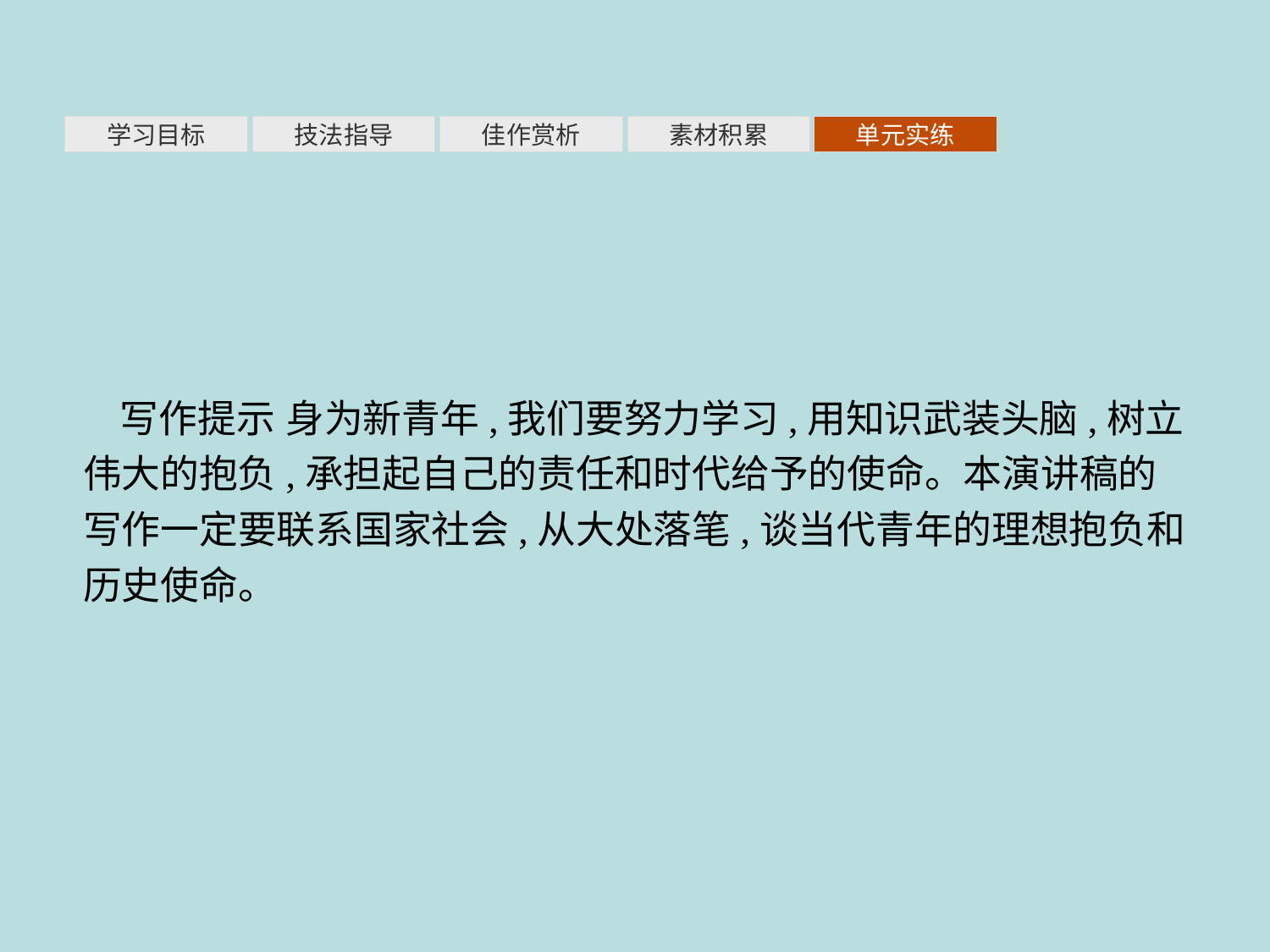

素材积累
学习目标
技法指导
佳作赏析
单元实练
写作提示 身为新青年,我们要努力学习,用知识武装头脑,树立伟大的抱负,承担起自己的责任和时代给予的使命。本演讲稿的写作一定要联系国家社会,从大处落笔,谈当代青年的理想抱负和历史使命。